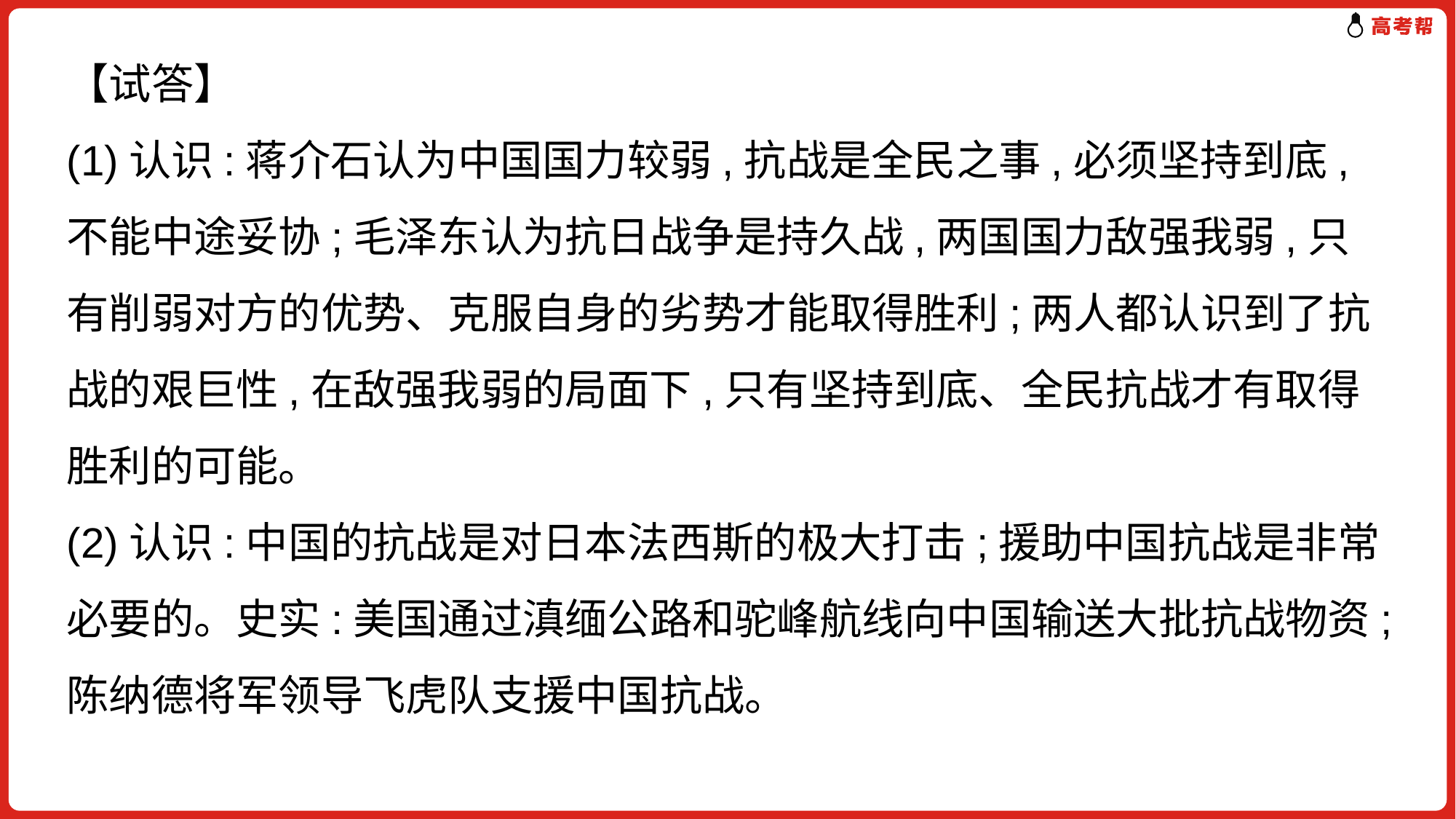

【试答】
(1)认识:蒋介石认为中国国力较弱,抗战是全民之事,必须坚持到底,不能中途妥协;毛泽东认为抗日战争是持久战,两国国力敌强我弱,只有削弱对方的优势、克服自身的劣势才能取得胜利;两人都认识到了抗战的艰巨性,在敌强我弱的局面下,只有坚持到底、全民抗战才有取得胜利的可能。
(2)认识:中国的抗战是对日本法西斯的极大打击;援助中国抗战是非常必要的。史实:美国通过滇缅公路和驼峰航线向中国输送大批抗战物资;陈纳德将军领导飞虎队支援中国抗战。